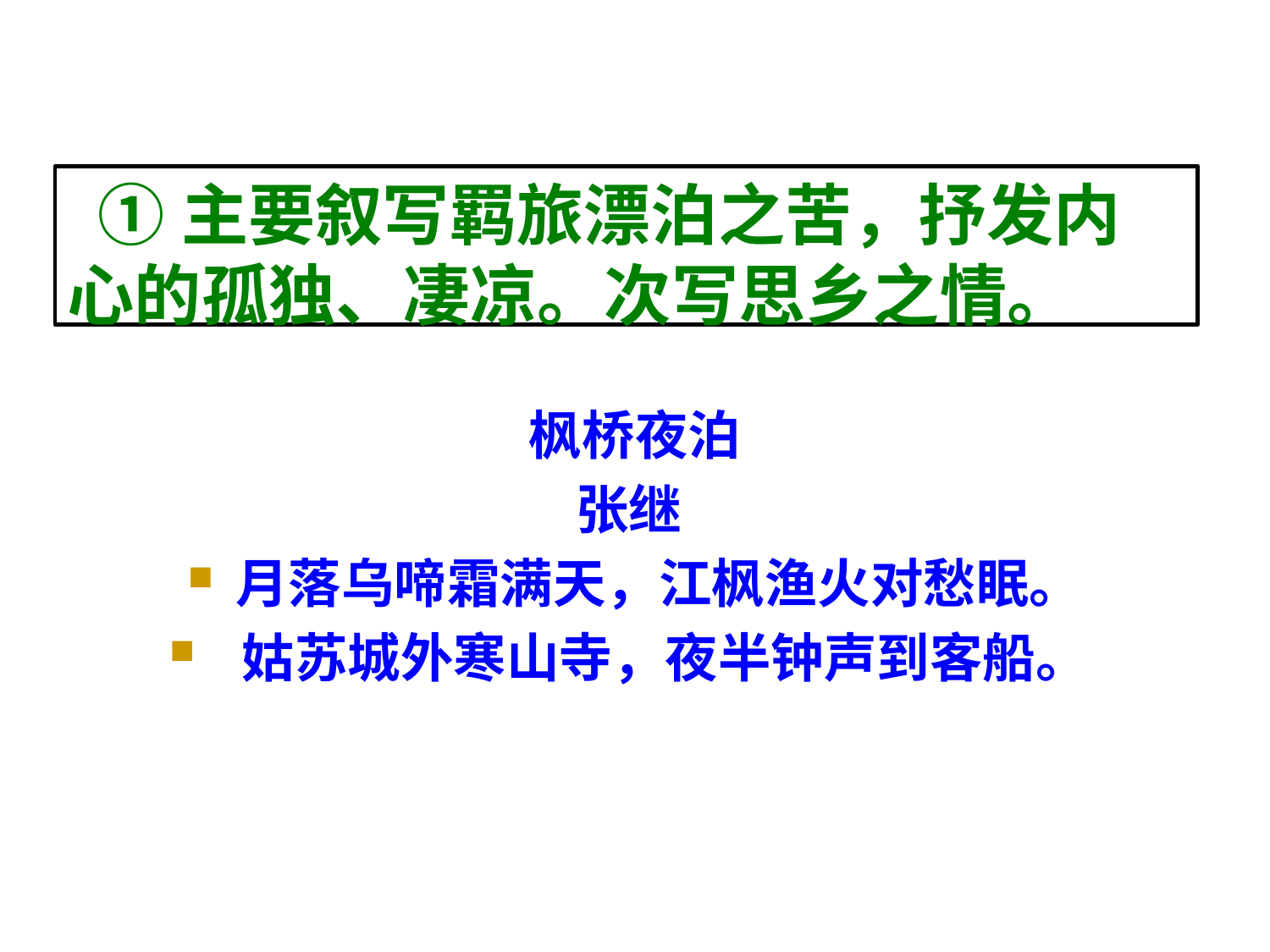

# ①主要叙写羁旅漂泊之苦，抒发内心的孤独、凄凉。次写思乡之情。
枫桥夜泊
张继
月落乌啼霜满天，江枫渔火对愁眠。
 姑苏城外寒山寺，夜半钟声到客船。